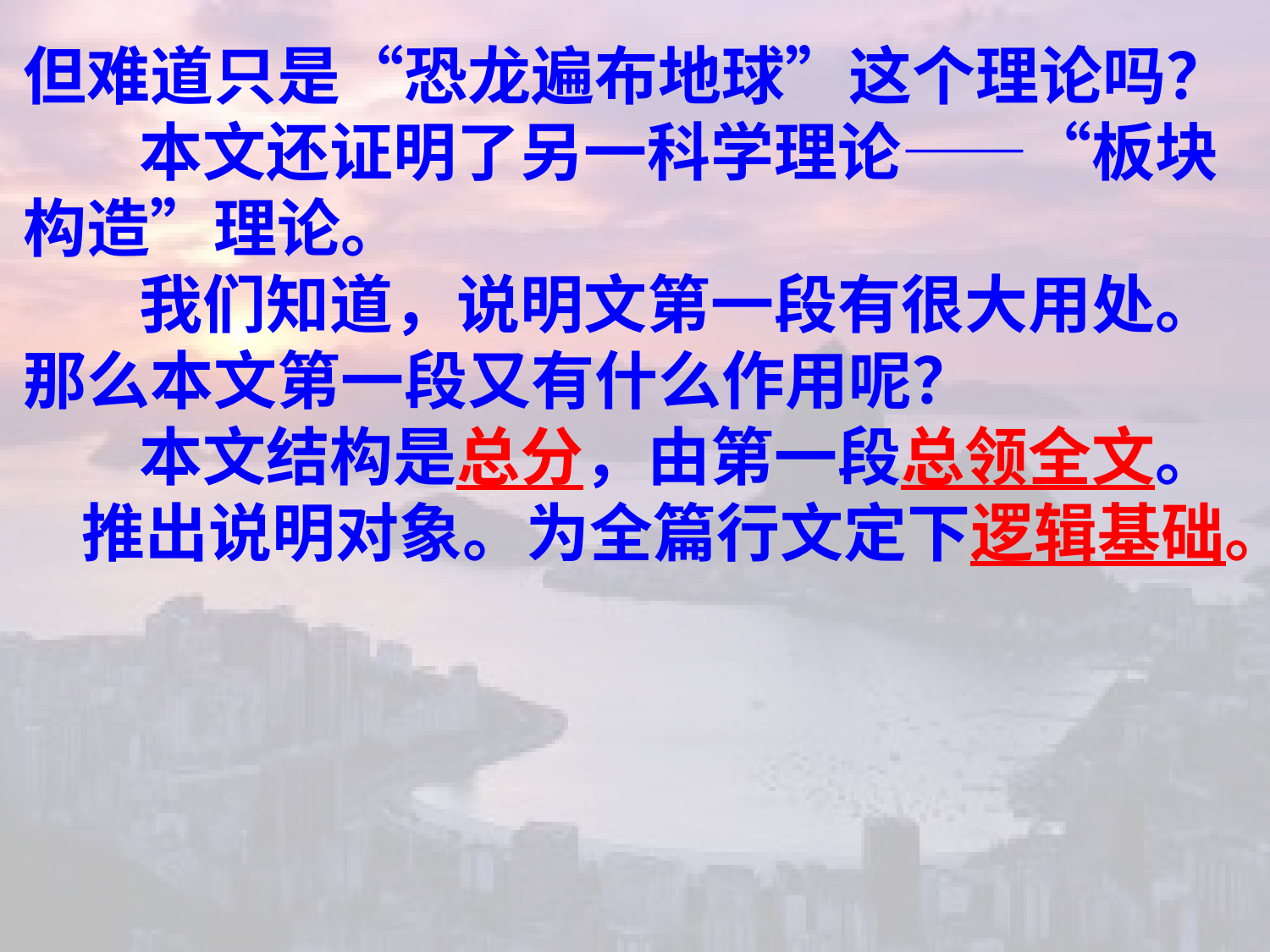

但难道只是“恐龙遍布地球”这个理论吗？
       本文还证明了另一科学理论——“板块构造”理论。
       我们知道，说明文第一段有很大用处。那么本文第一段又有什么作用呢？
       本文结构是总分，由第一段总领全文。
   推出说明对象。为全篇行文定下逻辑基础。